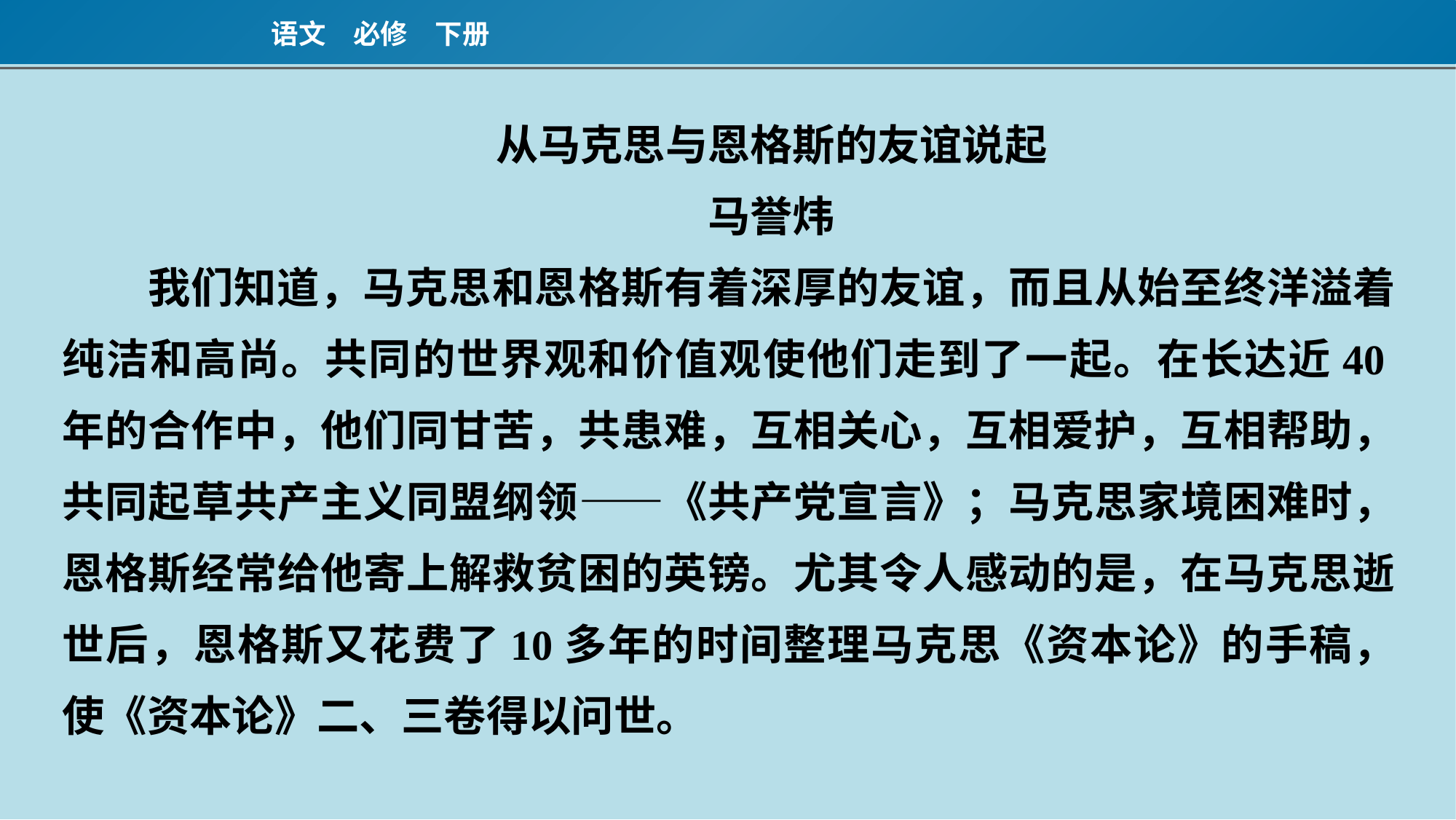

从马克思与恩格斯的友谊说起
马誉炜
我们知道，马克思和恩格斯有着深厚的友谊，而且从始至终洋溢着纯洁和高尚。共同的世界观和价值观使他们走到了一起。在长达近40年的合作中，他们同甘苦，共患难，互相关心，互相爱护，互相帮助，共同起草共产主义同盟纲领——《共产党宣言》；马克思家境困难时，恩格斯经常给他寄上解救贫困的英镑。尤其令人感动的是，在马克思逝世后，恩格斯又花费了10多年的时间整理马克思《资本论》的手稿，使《资本论》二、三卷得以问世。